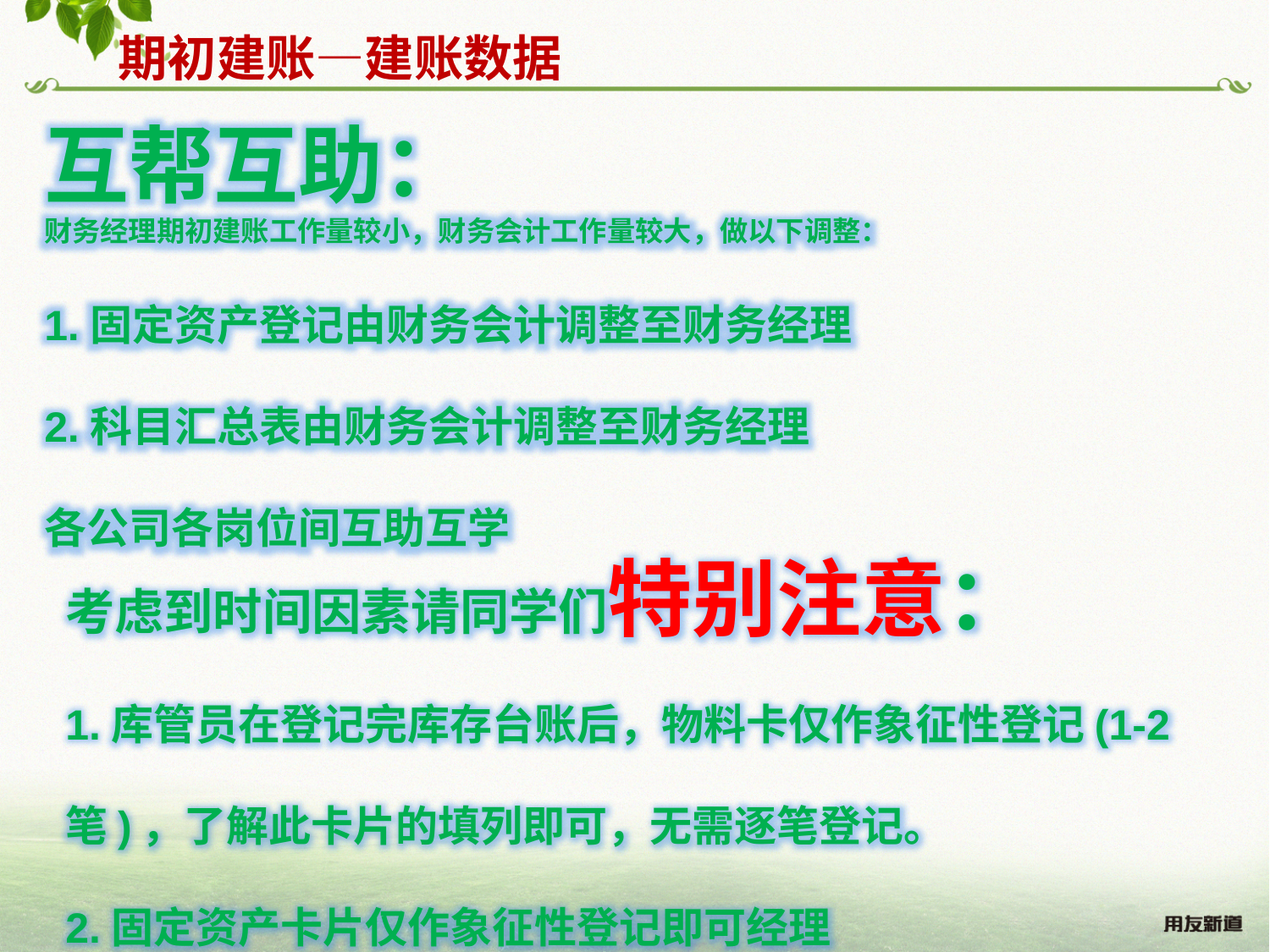

期初建账—建账数据
互帮互助：
财务经理期初建账工作量较小，财务会计工作量较大，做以下调整：
1.固定资产登记由财务会计调整至财务经理
2.科目汇总表由财务会计调整至财务经理
各公司各岗位间互助互学

考虑到时间因素请同学们特别注意：
1.库管员在登记完库存台账后，物料卡仅作象征性登记(1-2笔)，了解此卡片的填列即可，无需逐笔登记。
2.固定资产卡片仅作象征性登记即可经理
各公司各岗位间互助互学